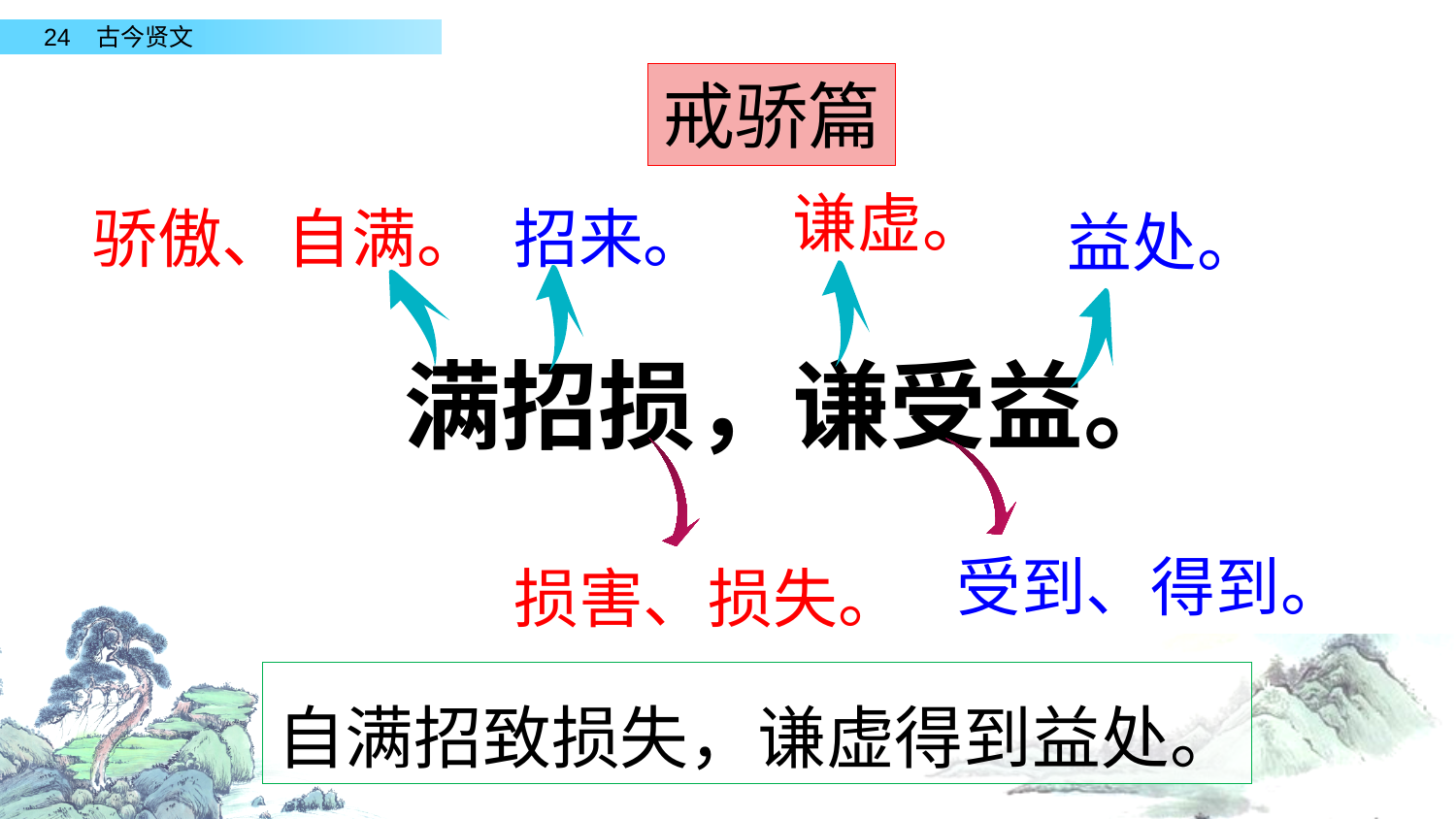

戒骄篇
谦虚。
骄傲、自满。
招来。
益处。

满招损，谦受益。

受到、得到。
损害、损失。
自满招致损失，谦虚得到益处。